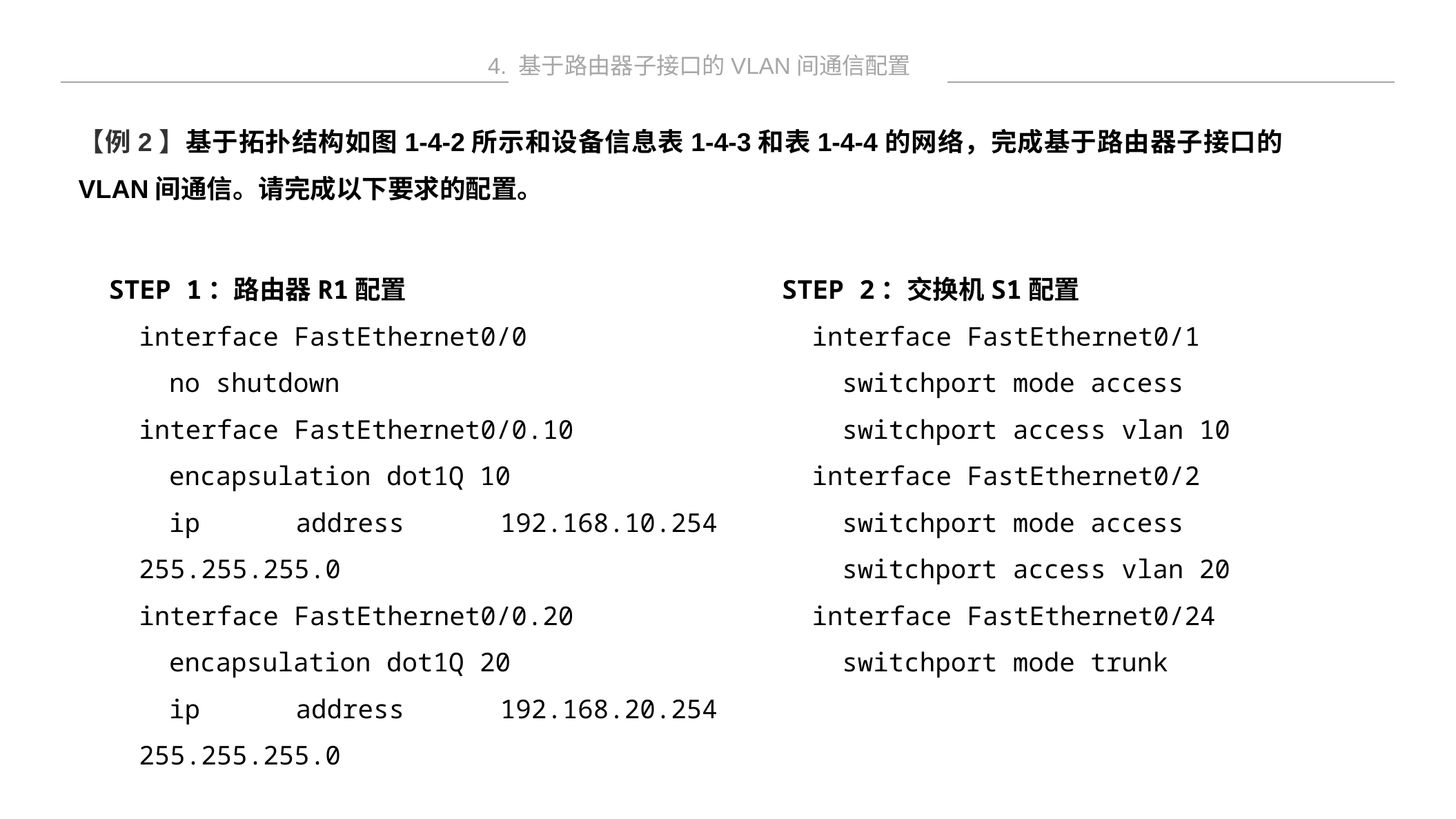

4. 基于路由器子接口的VLAN间通信配置
【例2】基于拓扑结构如图1-4-2所示和设备信息表1-4-3和表1-4-4的网络，完成基于路由器子接口的VLAN间通信。请完成以下要求的配置。
STEP 1：路由器R1配置
interface FastEthernet0/0
no shutdown
interface FastEthernet0/0.10
encapsulation dot1Q 10
ip address 192.168.10.254 255.255.255.0
interface FastEthernet0/0.20
encapsulation dot1Q 20
ip address 192.168.20.254 255.255.255.0
STEP 2：交换机S1配置
interface FastEthernet0/1
switchport mode access
switchport access vlan 10
interface FastEthernet0/2
switchport mode access
switchport access vlan 20
interface FastEthernet0/24
switchport mode trunk